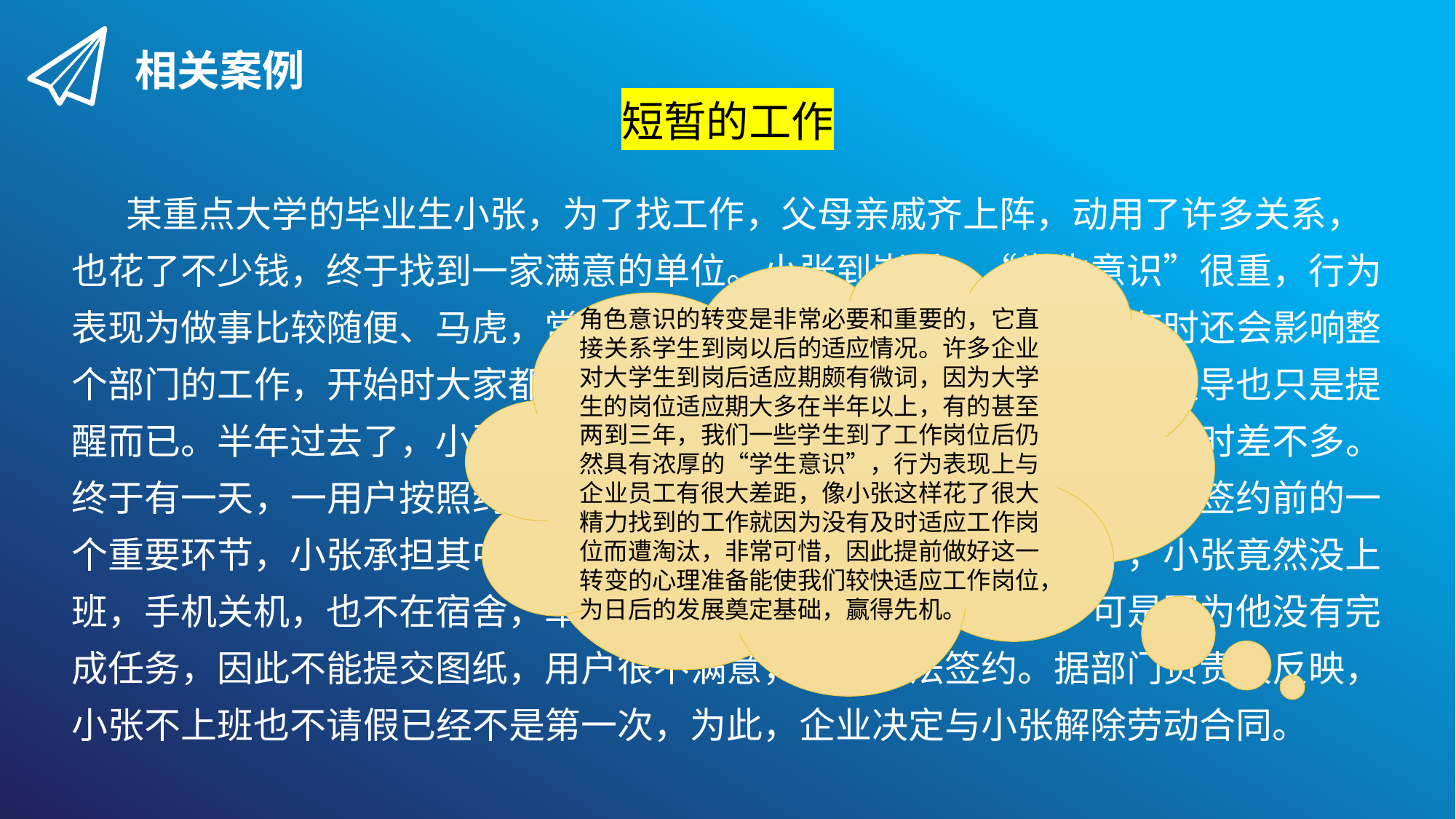

相关案例
短暂的工作
某重点大学的毕业生小张，为了找工作，父母亲戚齐上阵，动用了许多关系，也花了不少钱，终于找到一家满意的单位。小张到岗后，“学生意识”很重，行为表现为做事比较随便、马虎，常常不能按时完成自己的工作任务，有时还会影响整个部门的工作，开始时大家都能原谅，总认为刚从学校出来不适应，领导也只是提醒而已。半年过去了，小张自己并没有意识到这个问题，还是和刚上班时差不多。终于有一天，一用户按照约定时间来企业准备签合同，提供整套图纸是签约前的一个重要环节，小张承担其中一部分图纸的绘制工作。签约当天上午，小张竟然没上班，手机关机，也不在宿舍，单位急得团团转，下午来上班了，可是因为他没有完成任务，因此不能提交图纸，用户很不满意，表示无法签约。据部门负责人反映，小张不上班也不请假已经不是第一次，为此，企业决定与小张解除劳动合同。
角色意识的转变是非常必要和重要的，它直接关系学生到岗以后的适应情况。许多企业对大学生到岗后适应期颇有微词，因为大学生的岗位适应期大多在半年以上，有的甚至两到三年，我们一些学生到了工作岗位后仍然具有浓厚的“学生意识”，行为表现上与企业员工有很大差距，像小张这样花了很大精力找到的工作就因为没有及时适应工作岗位而遭淘汰，非常可惜，因此提前做好这一转变的心理准备能使我们较快适应工作岗位，为日后的发展奠定基础，赢得先机。